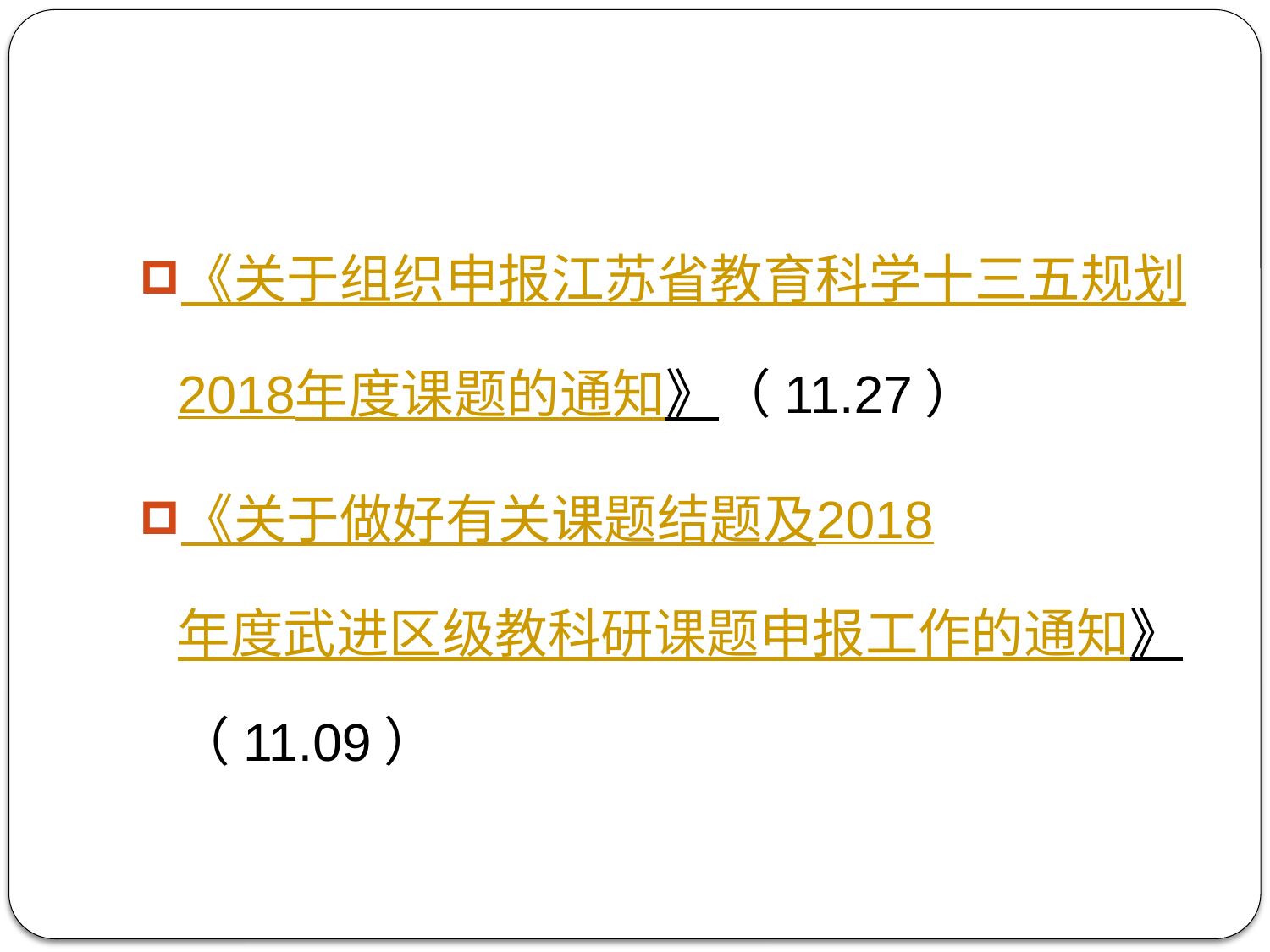

#
《关于组织申报江苏省教育科学十三五规划2018年度课题的通知》（11.27）
《关于做好有关课题结题及2018年度武进区级教科研课题申报工作的通知》（11.09）